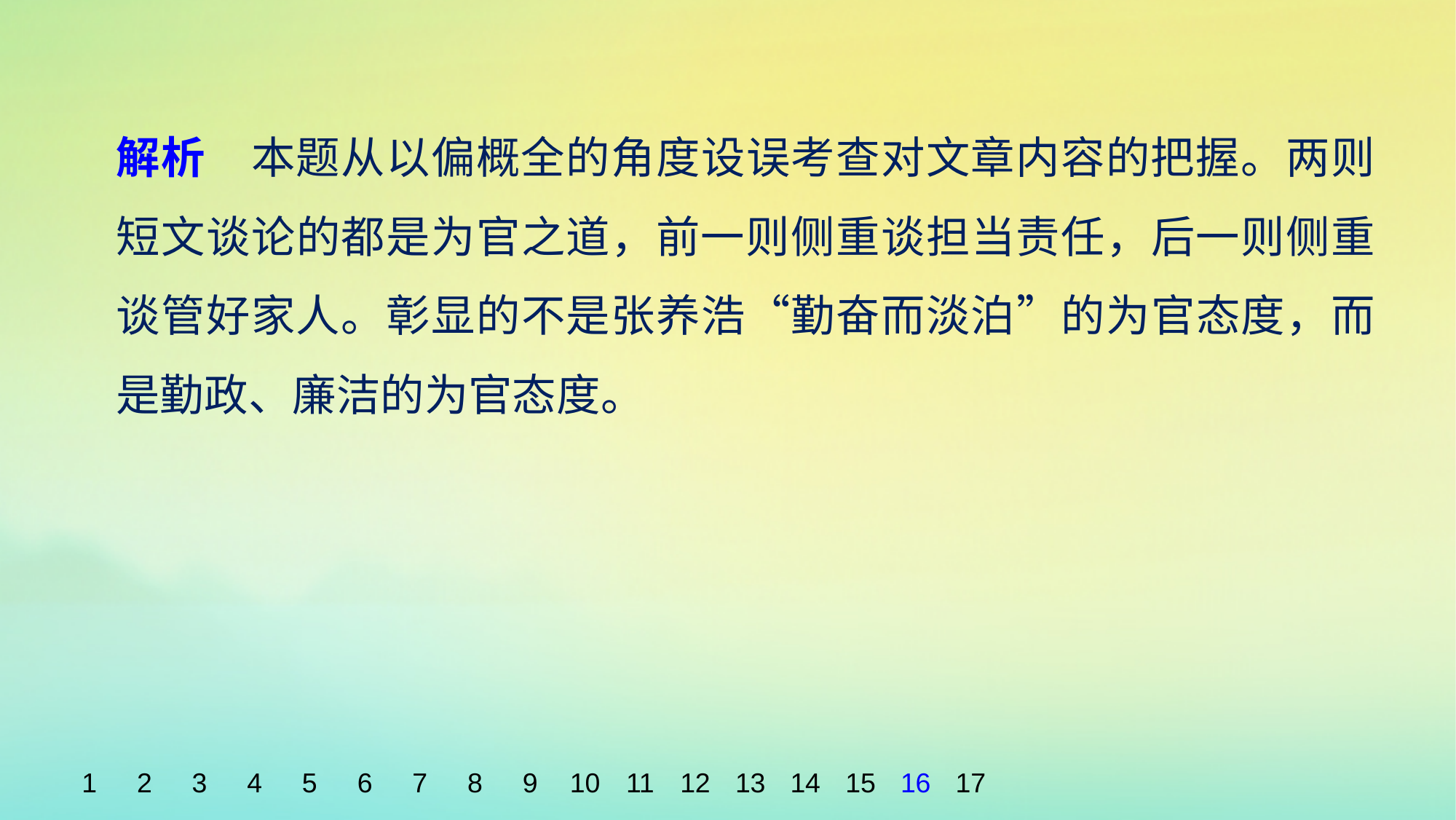

解析　本题从以偏概全的角度设误考查对文章内容的把握。两则短文谈论的都是为官之道，前一则侧重谈担当责任，后一则侧重谈管好家人。彰显的不是张养浩“勤奋而淡泊”的为官态度，而是勤政、廉洁的为官态度。
1
2
3
4
5
6
7
8
9
10
11
12
13
14
15
16
17